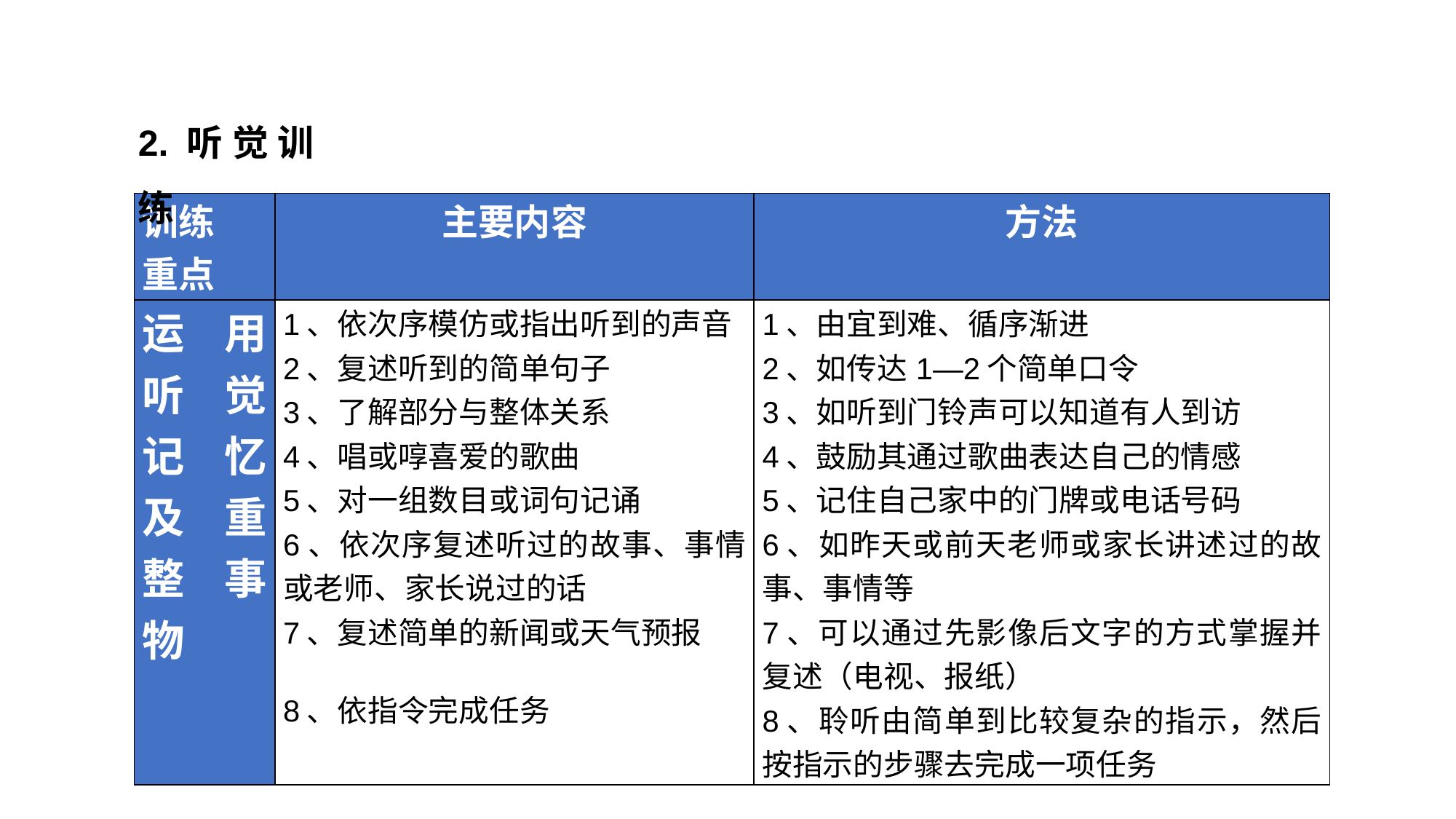

2.听觉训练
| 训练 重点 | 主要内容 | 方法 |
| --- | --- | --- |
| 运用听觉记忆及重整事物 | 1、依次序模仿或指出听到的声音 2、复述听到的简单句子 3、了解部分与整体关系 4、唱或啍喜爱的歌曲  5、对一组数目或词句记诵 6、依次序复述听过的故事、事情或老师、家长说过的话 7、复述简单的新闻或天气预报 8、依指令完成任务 | 1、由宜到难、循序渐进 2、如传达1—2个简单口令 3、如听到门铃声可以知道有人到访 4、鼓励其通过歌曲表达自己的情感 5、记住自己家中的门牌或电话号码 6、如昨天或前天老师或家长讲述过的故事、事情等 7、可以通过先影像后文字的方式掌握并复述（电视、报纸） 8、聆听由简单到比较复杂的指示，然后按指示的步骤去完成一项任务 |